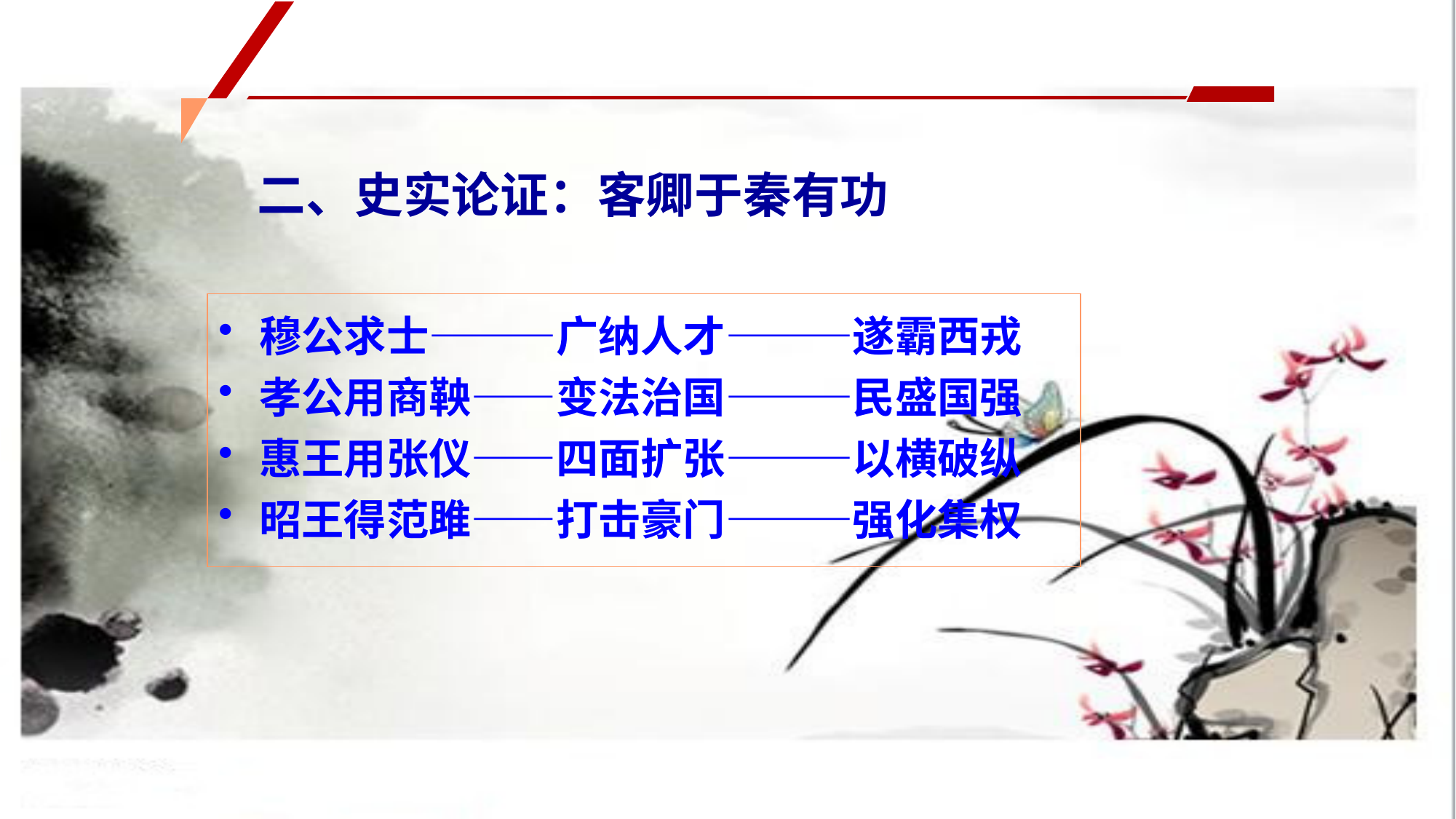

二、史实论证：客卿于秦有功

穆公求士———广纳人才———遂霸西戎
孝公用商鞅——变法治国———民盛国强
惠王用张仪——四面扩张———以横破纵
昭王得范雎——打击豪门———强化集权